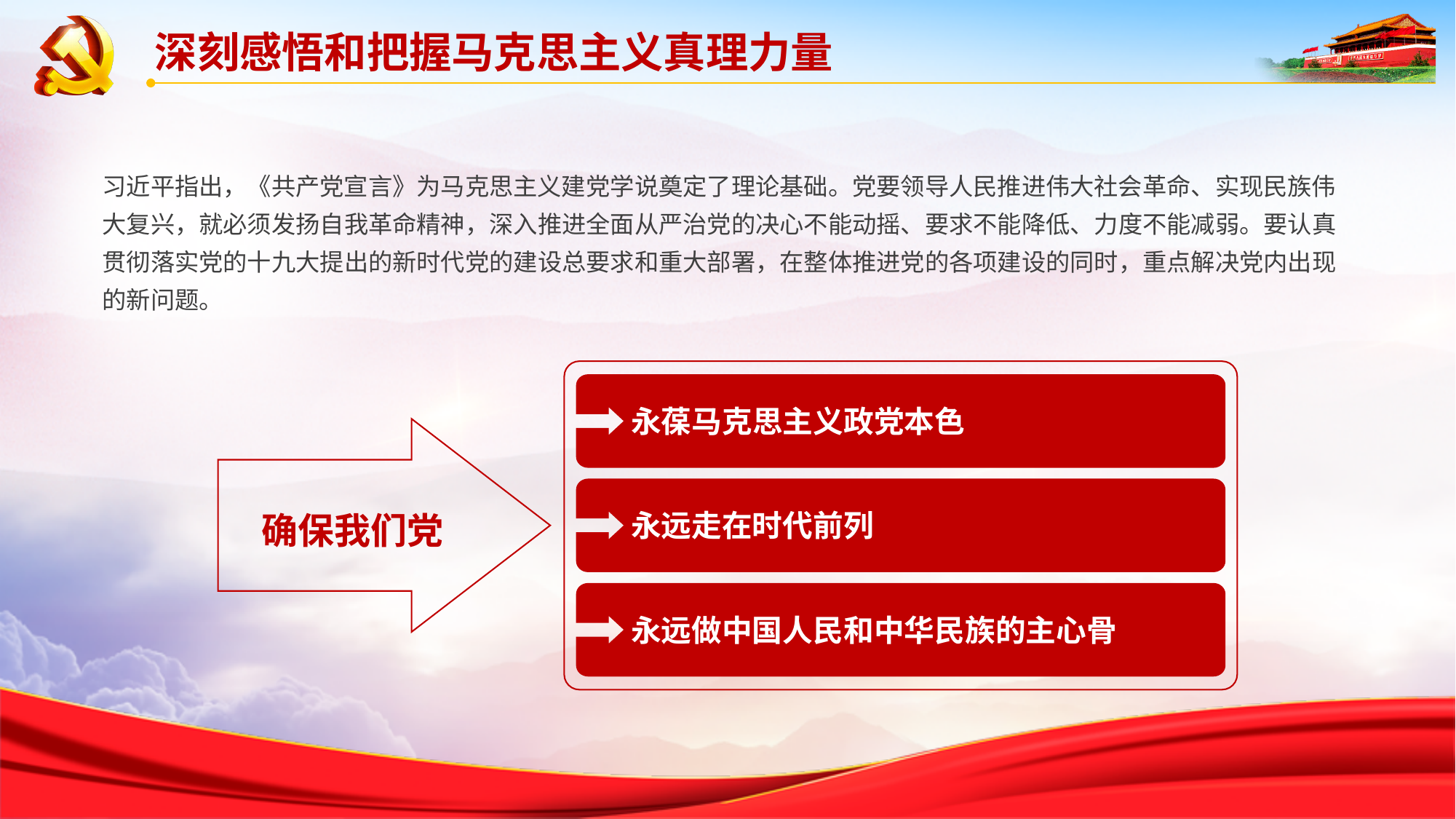

深刻感悟和把握马克思主义真理力量
习近平指出，《共产党宣言》为马克思主义建党学说奠定了理论基础。党要领导人民推进伟大社会革命、实现民族伟大复兴，就必须发扬自我革命精神，深入推进全面从严治党的决心不能动摇、要求不能降低、力度不能减弱。要认真贯彻落实党的十九大提出的新时代党的建设总要求和重大部署，在整体推进党的各项建设的同时，重点解决党内出现的新问题。

永葆马克思主义政党本色

确保我们党

永远走在时代前列

永远做中国人民和中华民族的主心骨